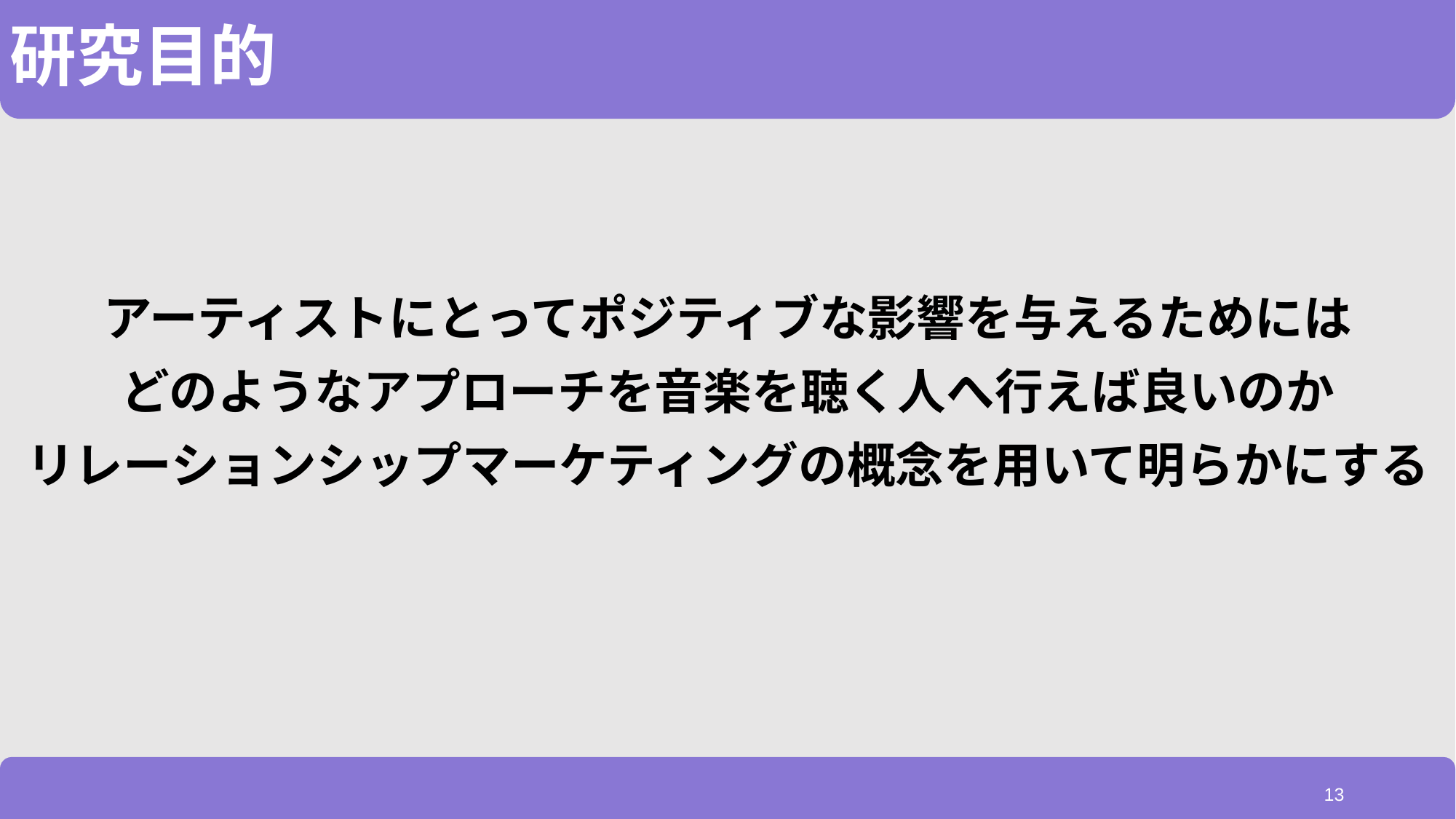

# 研究目的
アーティストにとってポジティブな影響を与えるためには
どのようなアプローチを音楽を聴く人へ行えば良いのか
リレーションシップマーケティングの概念を用いて明らかにする
13